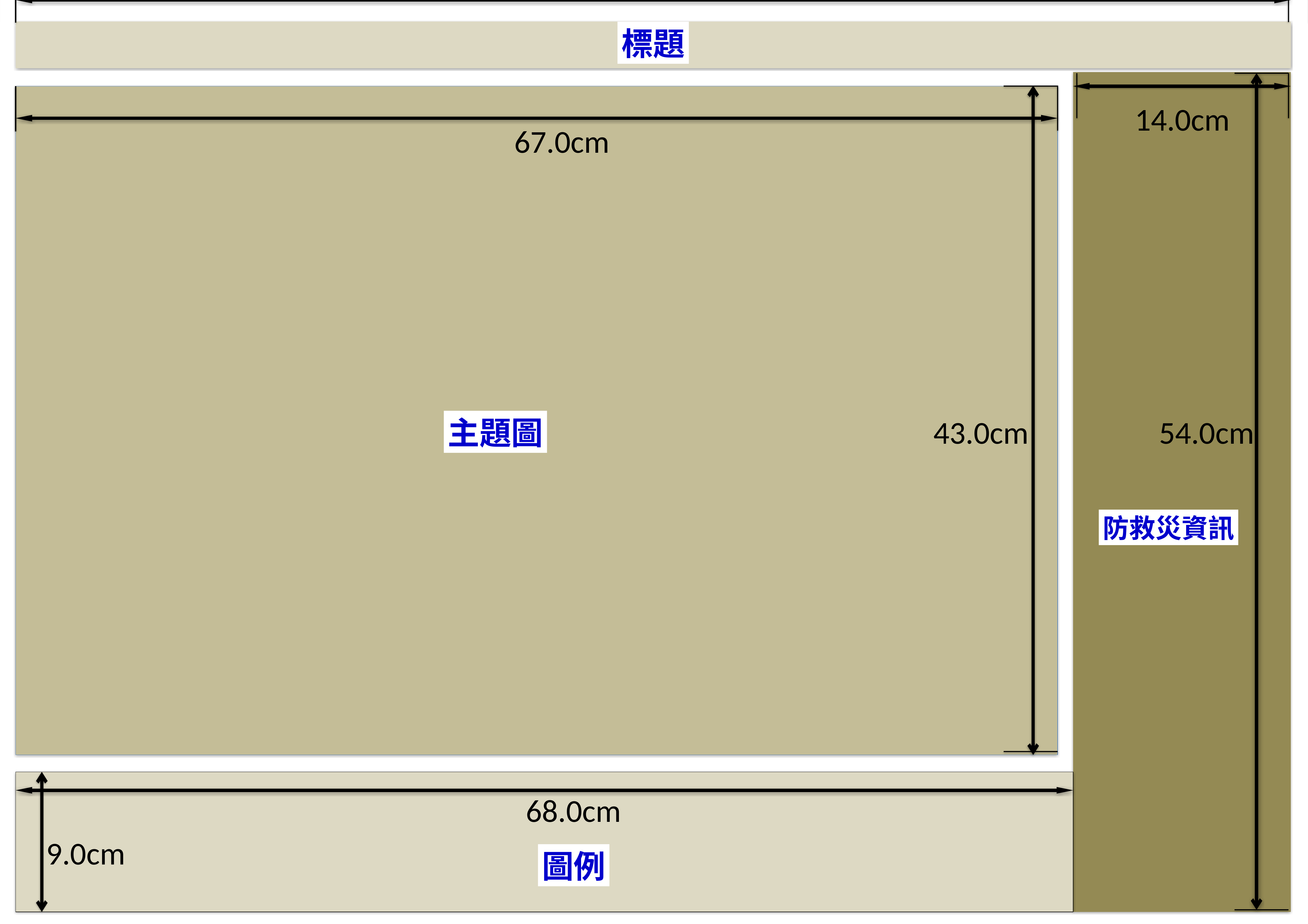

84.1cm
82.0cm

標題

14.0cm
67.0cm
43.0cm
54.0cm
59.4cm
主題圖
防救災資訊

68.0cm
9.0cm
圖例